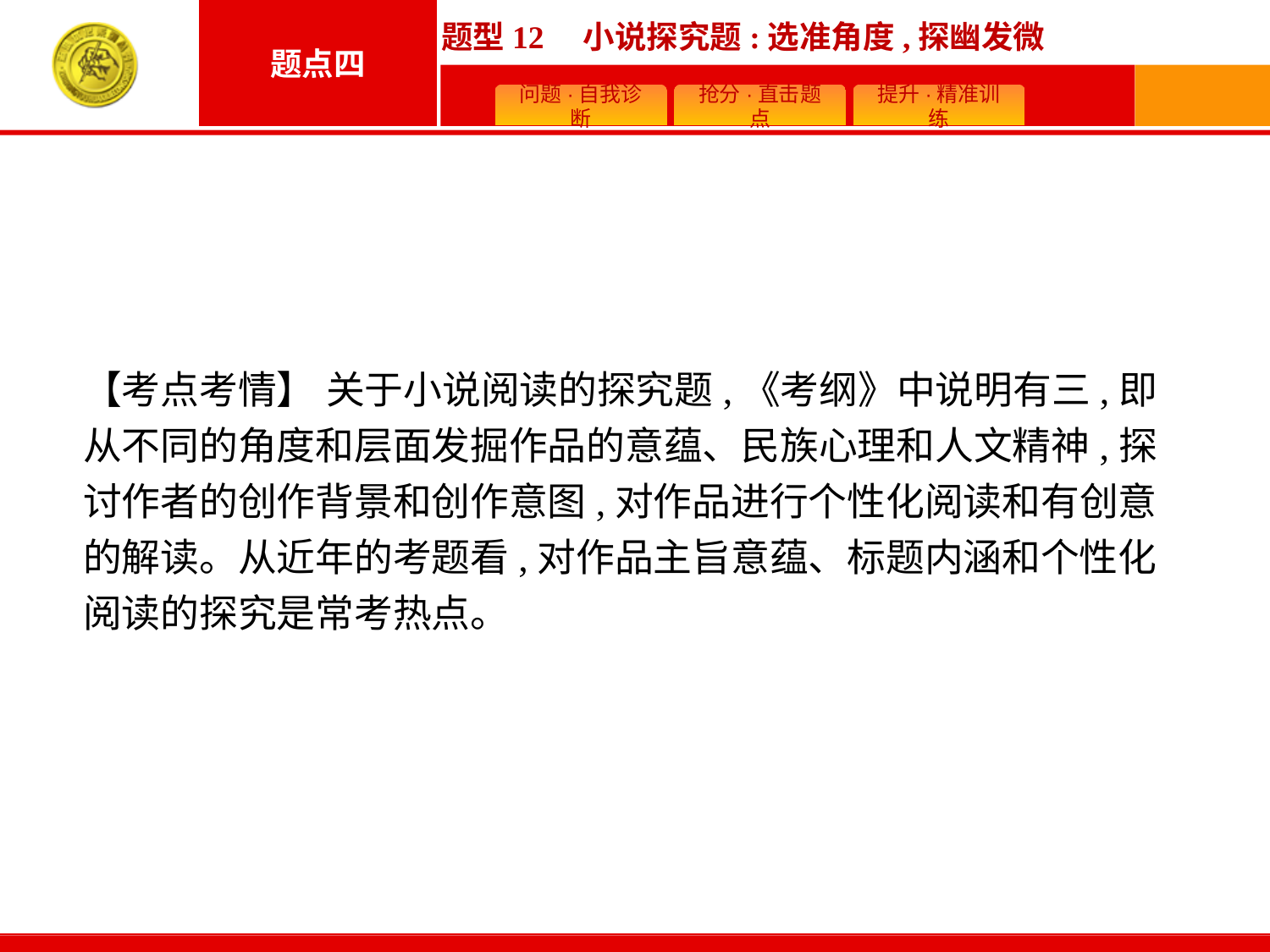

【考点考情】 关于小说阅读的探究题,《考纲》中说明有三,即从不同的角度和层面发掘作品的意蕴、民族心理和人文精神,探讨作者的创作背景和创作意图,对作品进行个性化阅读和有创意的解读。从近年的考题看,对作品主旨意蕴、标题内涵和个性化阅读的探究是常考热点。